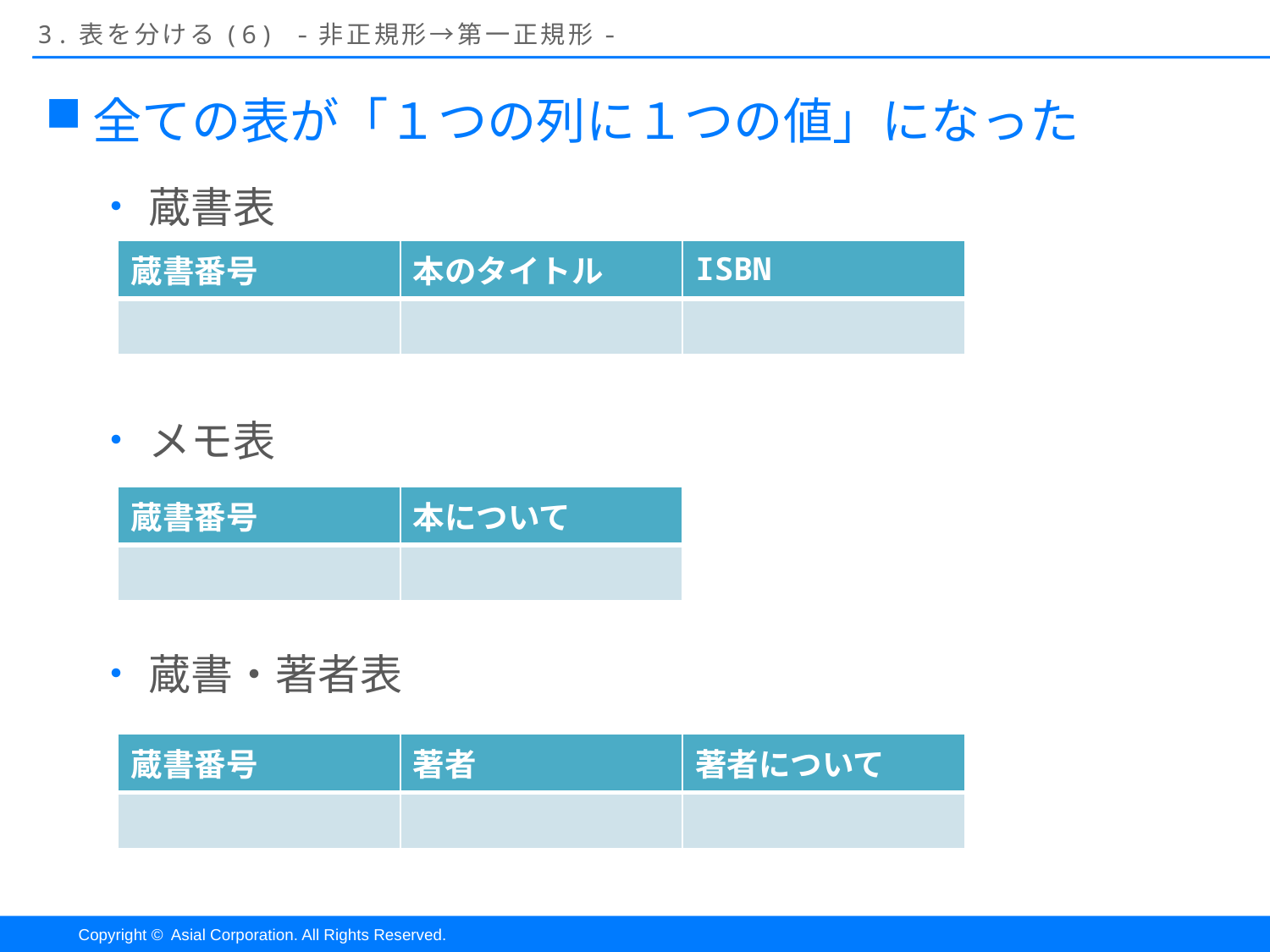

# 3.表を分ける(6) -非正規形→第一正規形-

全ての表が「１つの列に１つの値」になった
蔵書表

メモ表

蔵書・著者表
| 蔵書番号 | 本のタイトル | ISBN |
| --- | --- | --- |
|  |  |  |
| 蔵書番号 | 本について |
| --- | --- |
|  |  |
| 蔵書番号 | 著者 | 著者について |
| --- | --- | --- |
|  |  |  |